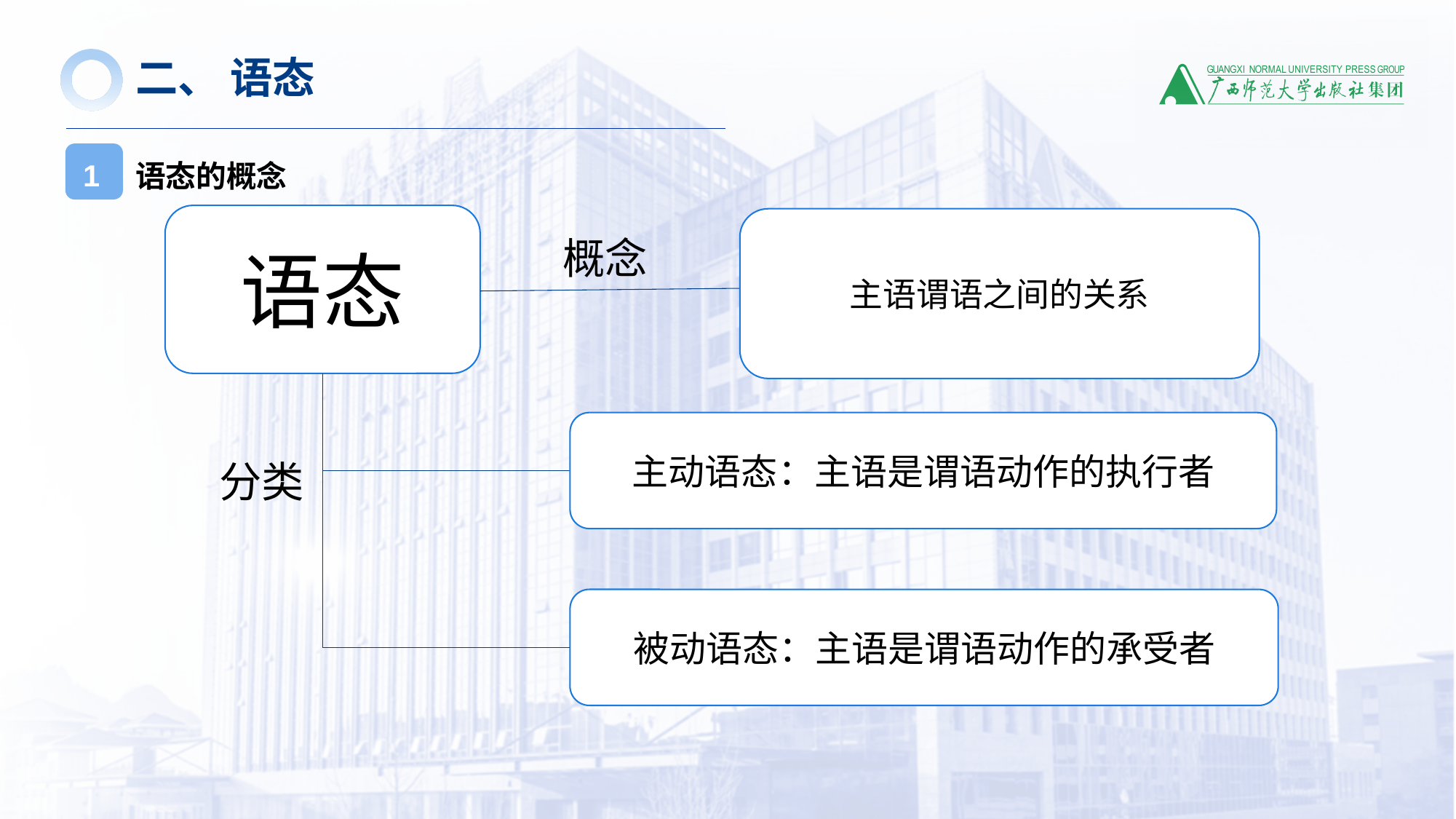

二、 语态

语态的概念

1
语态
主语谓语之间的关系
概念
主动语态：主语是谓语动作的执行者
分类
被动语态：主语是谓语动作的承受者